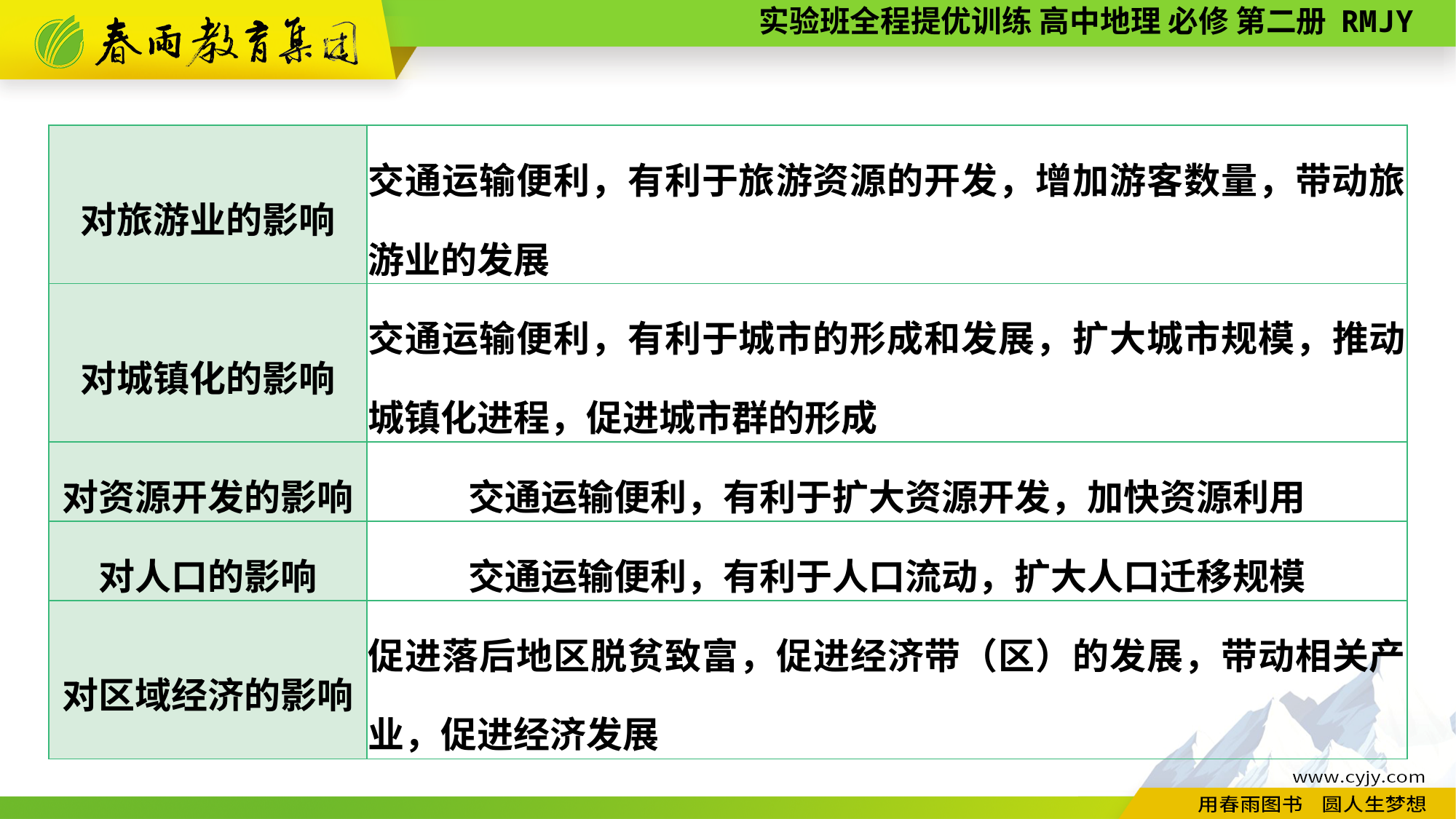

| 对旅游业的影响 | 交通运输便利，有利于旅游资源的开发，增加游客数量，带动旅游业的发展 |
| --- | --- |
| 对城镇化的影响 | 交通运输便利，有利于城市的形成和发展，扩大城市规模，推动城镇化进程，促进城市群的形成 |
| 对资源开发的影响 | 交通运输便利，有利于扩大资源开发，加快资源利用 |
| 对人口的影响 | 交通运输便利，有利于人口流动，扩大人口迁移规模 |
| 对区域经济的影响 | 促进落后地区脱贫致富，促进经济带（区）的发展，带动相关产业，促进经济发展 |